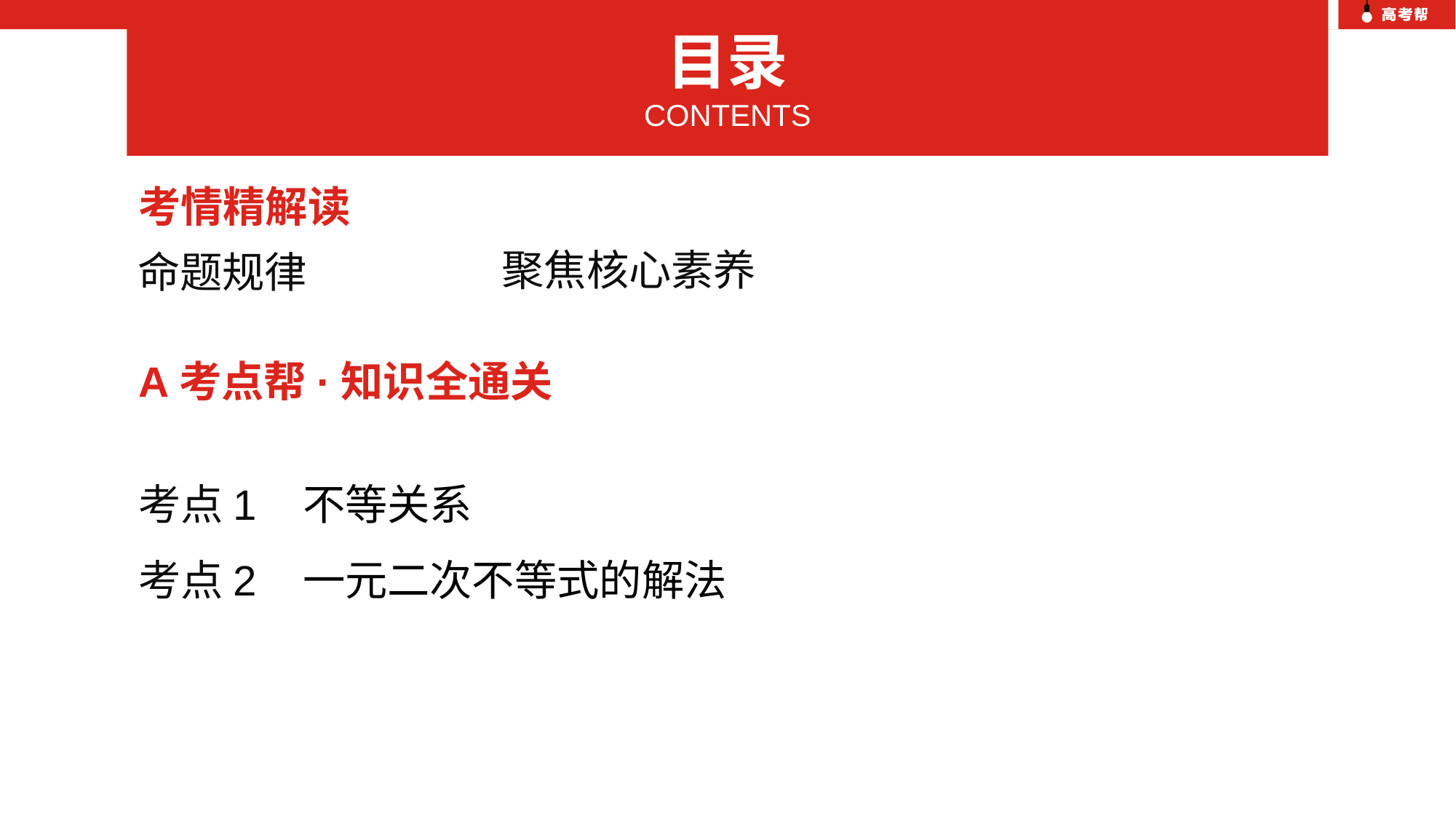

目录
CONTENTS
考情精解读
聚焦核心素养
命题规律
A考点帮·知识全通关
考点1   不等关系
考点2   一元二次不等式的解法